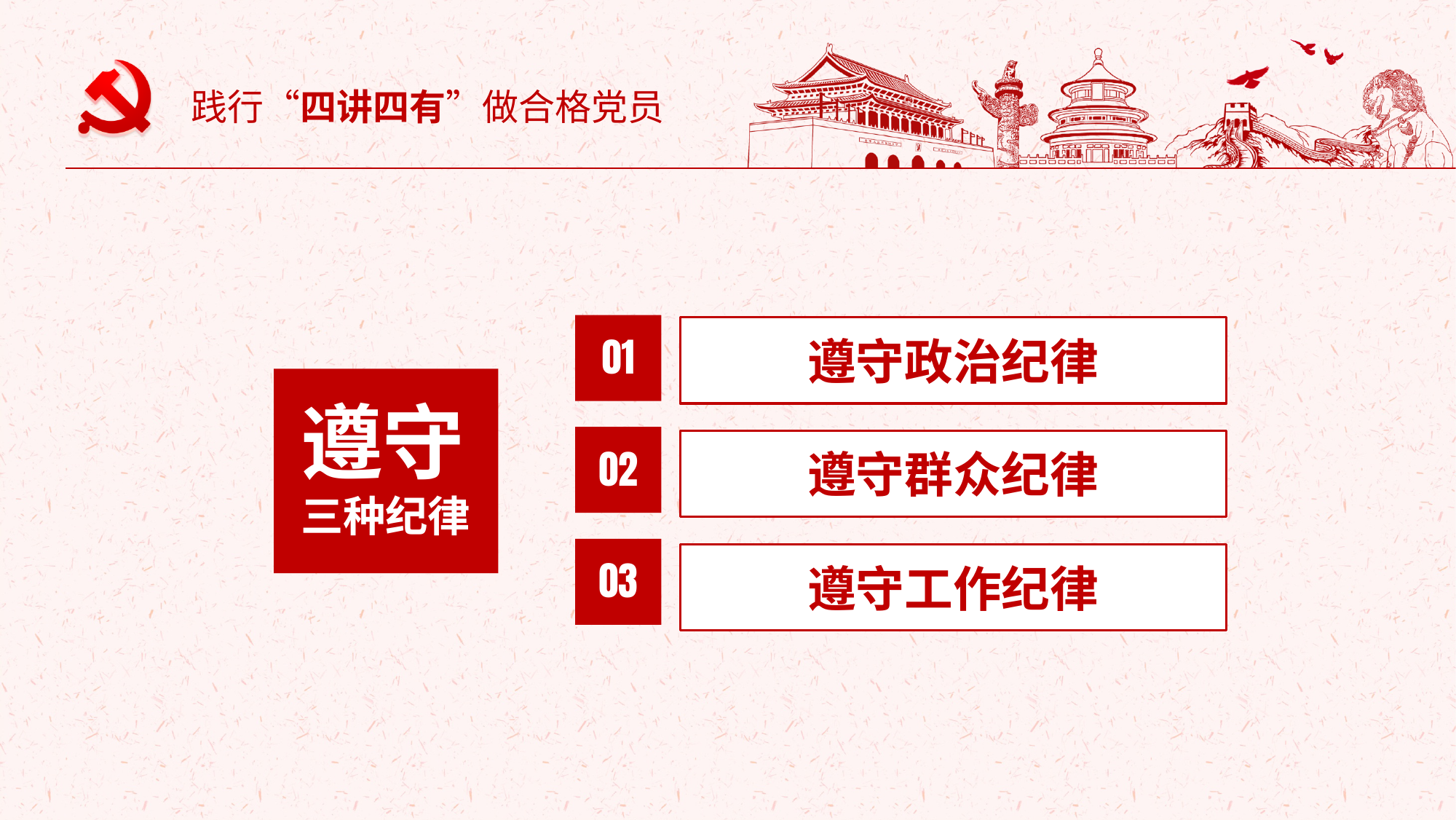

践行“四讲四有”做合格党员

01
遵守政治纪律

遵守
三种纪律

02
遵守群众纪律

03
遵守工作纪律